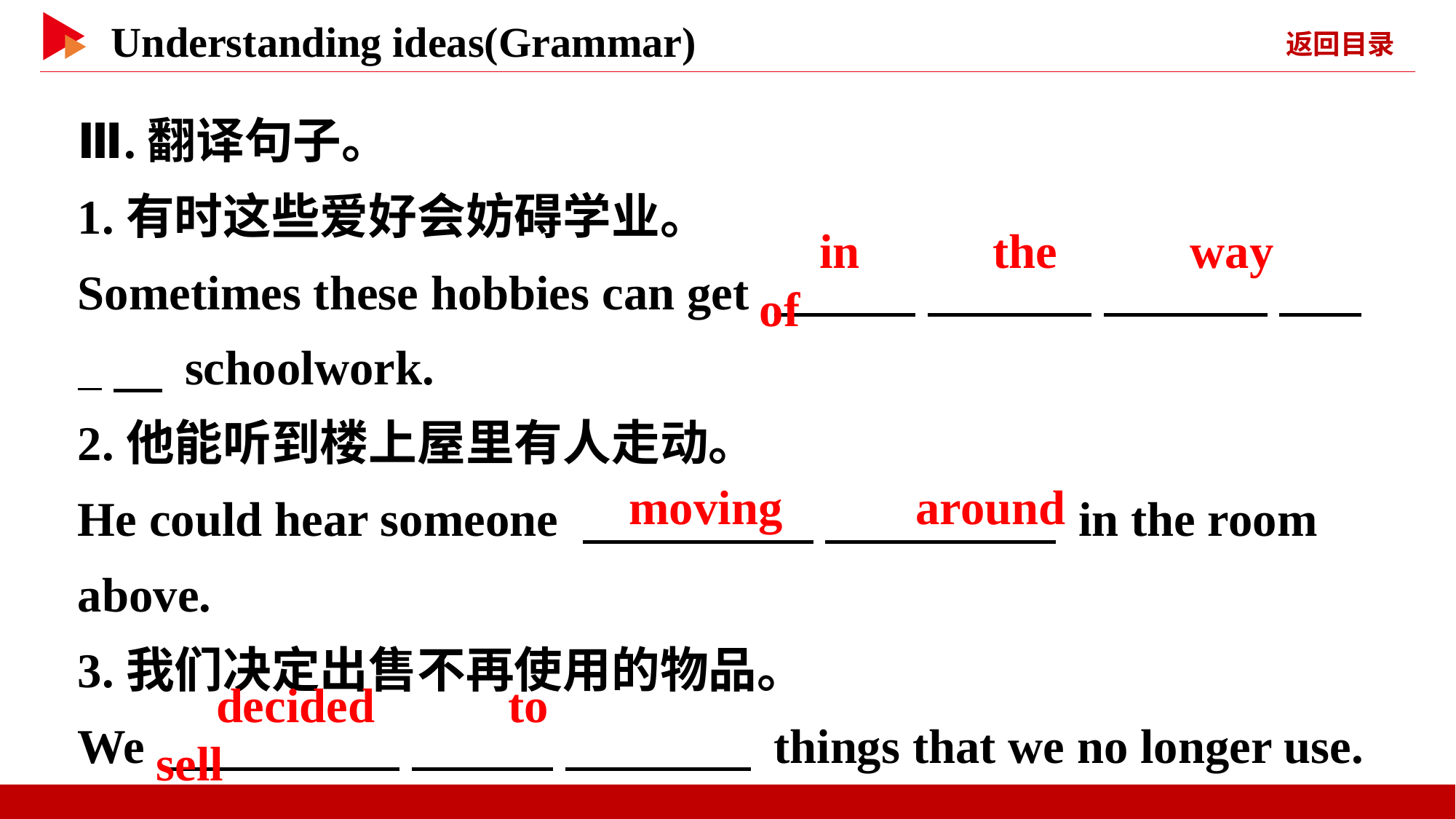

Ⅲ.翻译句子。
1.有时这些爱好会妨碍学业。
Sometimes these hobbies can get 　    　 　      　 　      　 　    _　 schoolwork.
2.他能听到楼上屋里有人走动。
He could hear someone 　            　 　            　 in the room above.
3.我们决定出售不再使用的物品。
We 　            　 　    　 　        　 things that we no longer use.
　in　 　the　 　way　 　of
　moving　 　around
　decided　 　to　 　sell